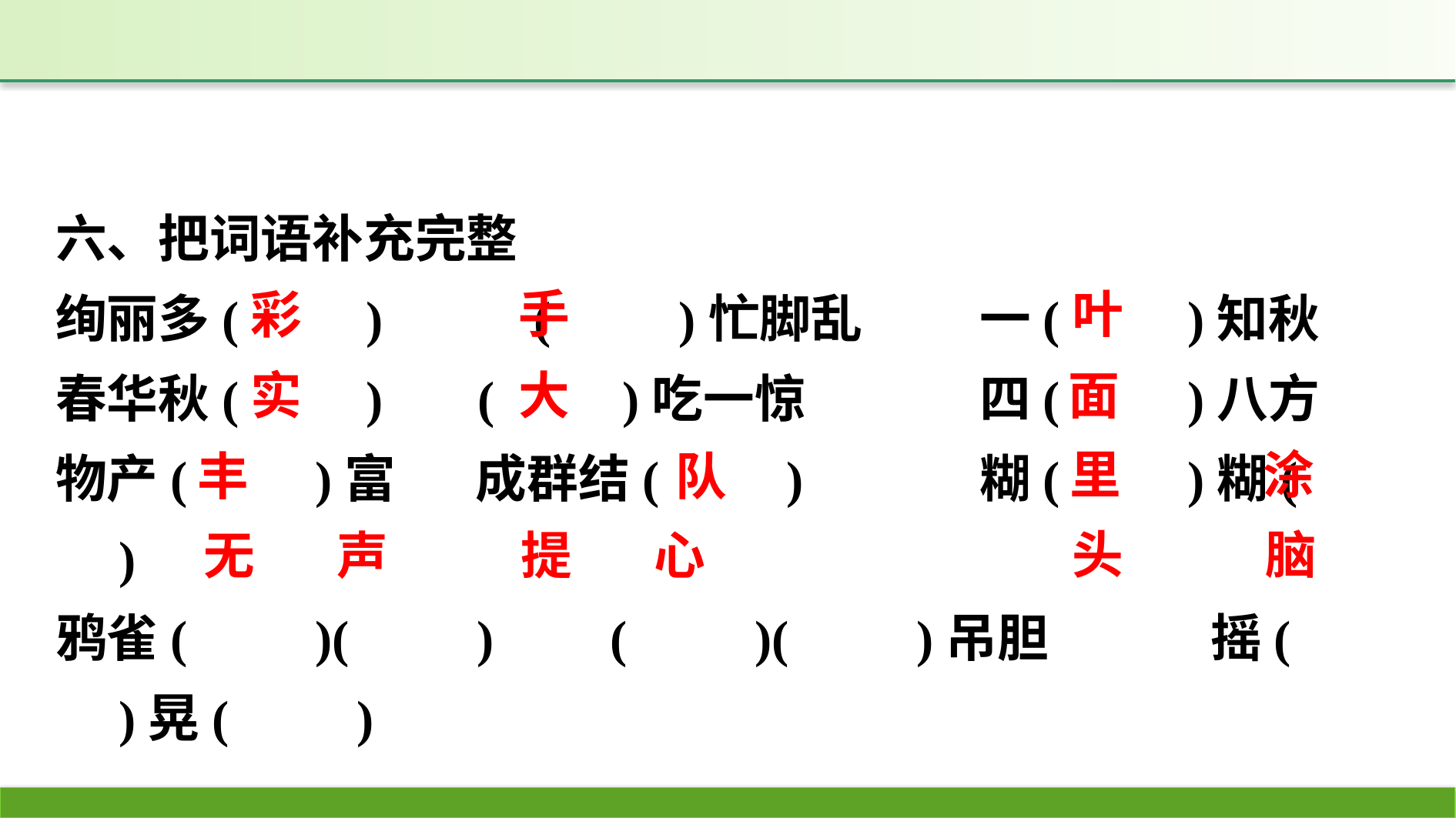

六、把词语补充完整
绚丽多(　　)　　  (　　)忙脚乱　　	一(　　)知秋
春华秋(　　)	  (　　)吃一惊		四(　　)八方
物产(　　)富	  成群结(　　)		糊(　　)糊(　　)
鸦雀(　　)(　　)	  (　　)(　　)吊胆		摇(　　)晃(　　)
手
叶
彩
实
大
面
里           涂
队
丰
头           脑
提       心
无       声